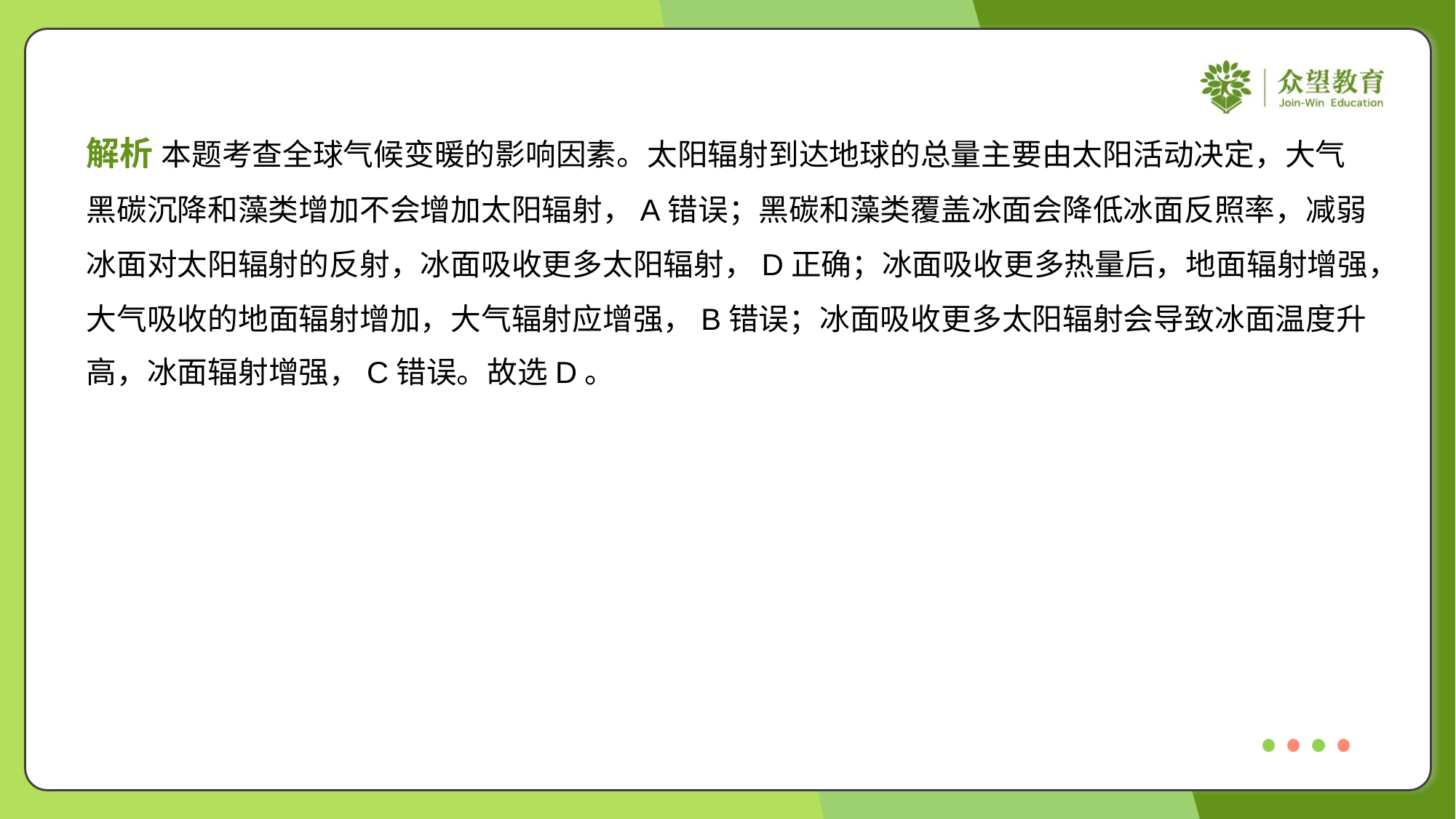

解析 本题考查全球气候变暖的影响因素。太阳辐射到达地球的总量主要由太阳活动决定，大气
黑碳沉降和藻类增加不会增加太阳辐射，A错误；黑碳和藻类覆盖冰面会降低冰面反照率，减弱
冰面对太阳辐射的反射，冰面吸收更多太阳辐射，D正确；冰面吸收更多热量后，地面辐射增强，
大气吸收的地面辐射增加，大气辐射应增强，B错误；冰面吸收更多太阳辐射会导致冰面温度升
高，冰面辐射增强，C错误。故选D。